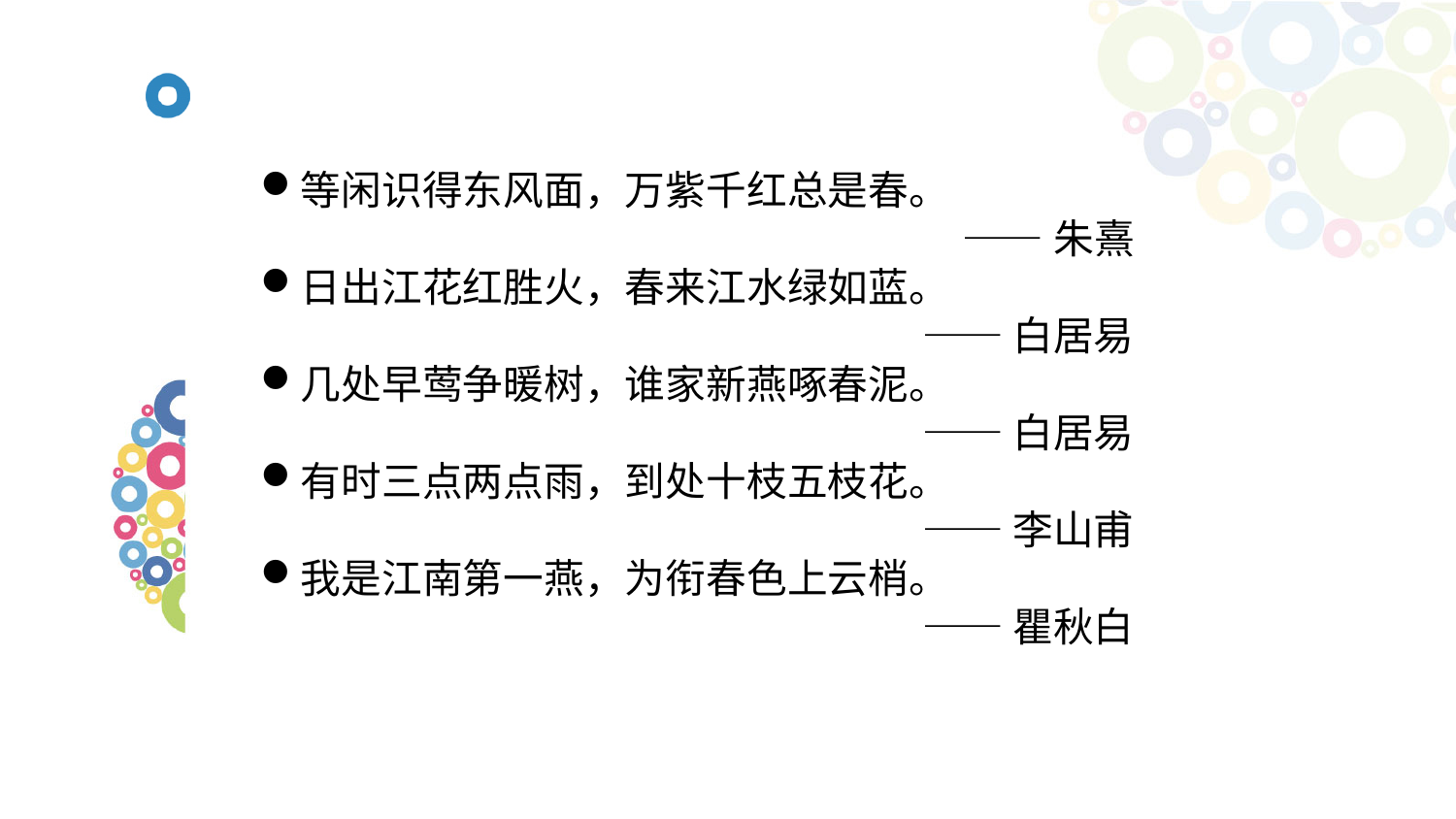

等闲识得东风面，万紫千红总是春。
——朱熹
日出江花红胜火，春来江水绿如蓝。
    ——白居易
几处早莺争暖树，谁家新燕啄春泥。
——白居易
有时三点两点雨，到处十枝五枝花。
——李山甫
我是江南第一燕，为衔春色上云梢。
——瞿秋白